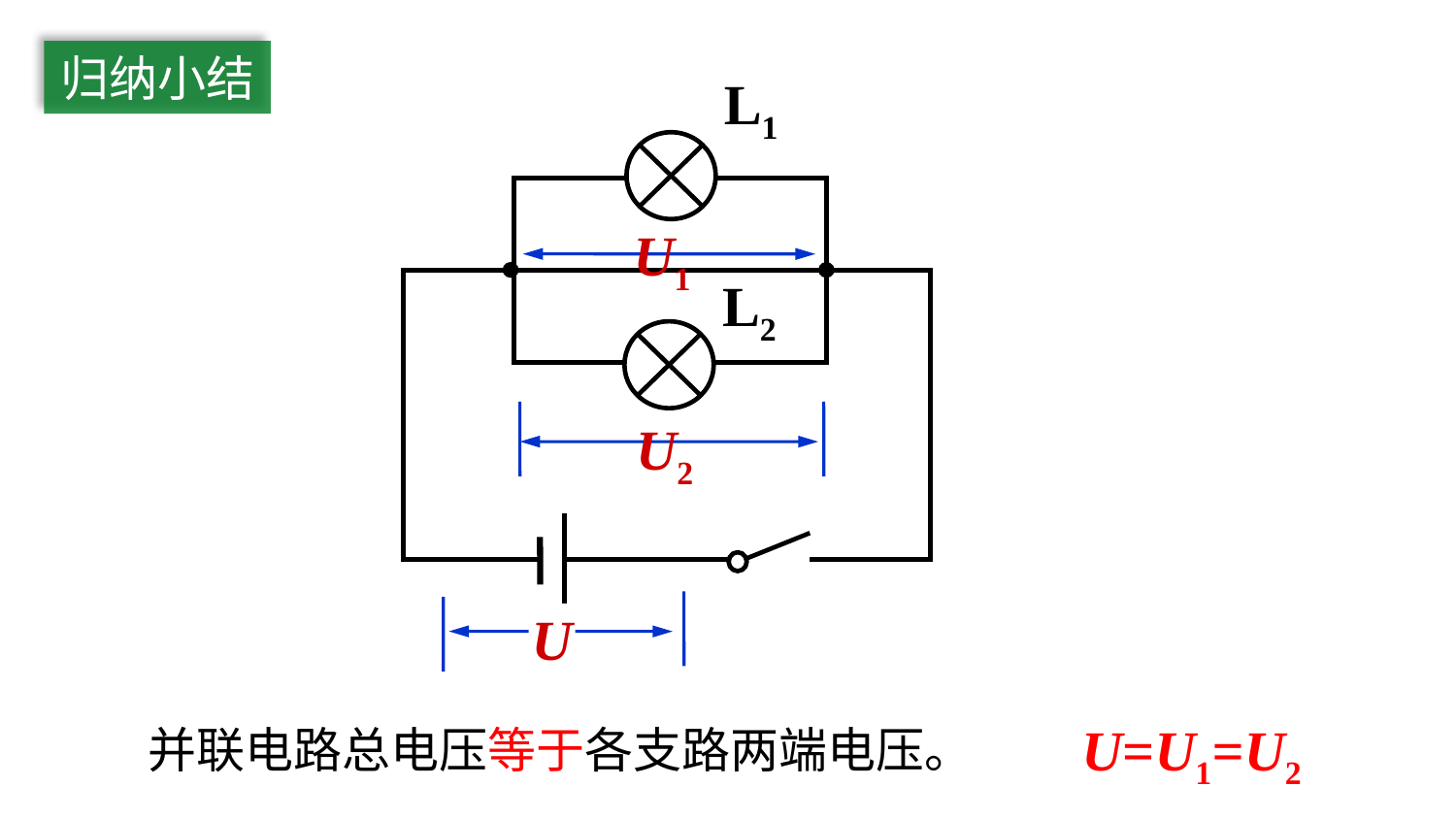

归纳小结
L1

L2

U1

U2

U

U=U1=U2
并联电路总电压等于各支路两端电压。